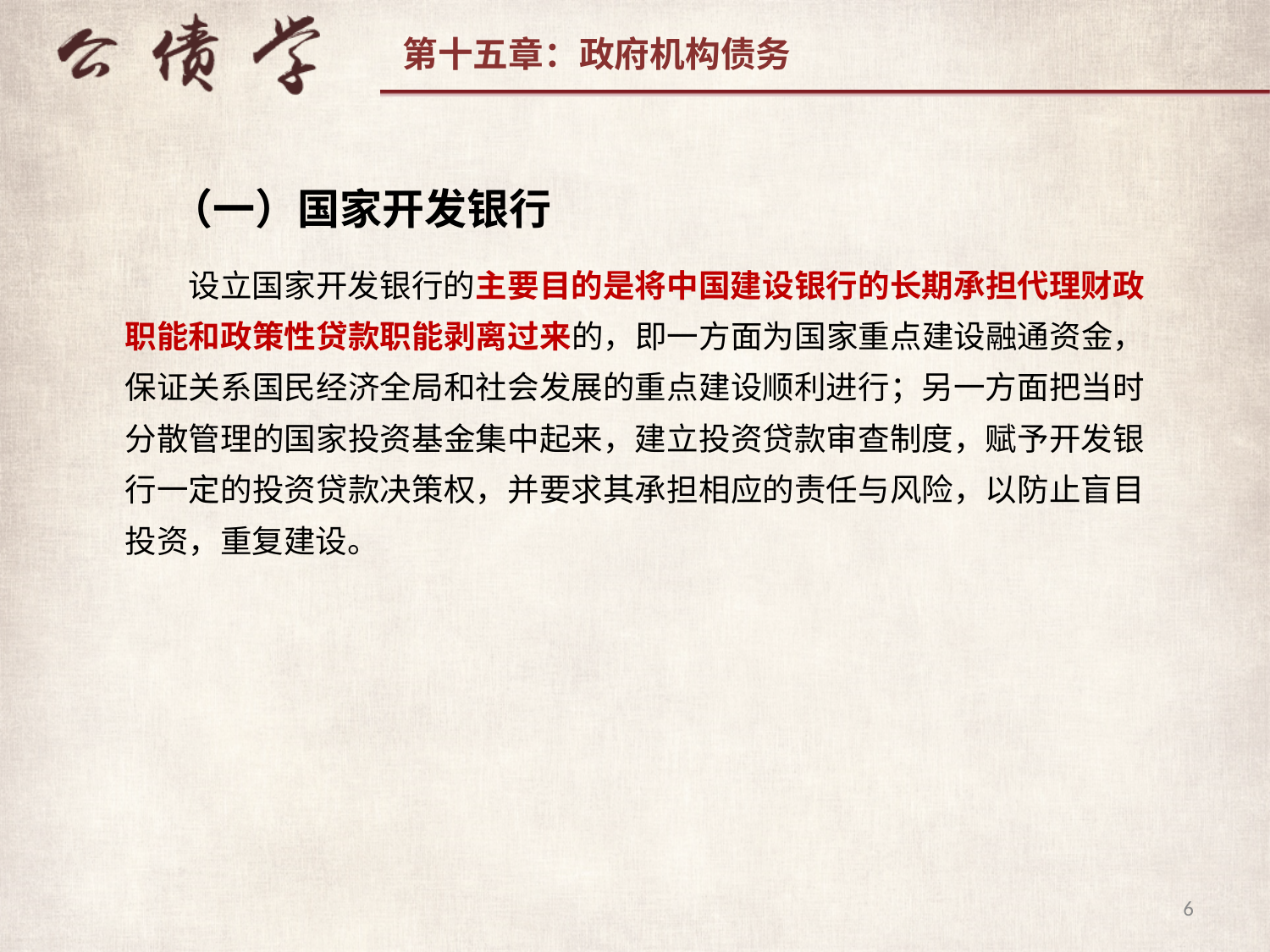

（一）国家开发银行
设立国家开发银行的主要目的是将中国建设银行的长期承担代理财政职能和政策性贷款职能剥离过来的，即一方面为国家重点建设融通资金，保证关系国民经济全局和社会发展的重点建设顺利进行；另一方面把当时分散管理的国家投资基金集中起来，建立投资贷款审查制度，赋予开发银行一定的投资贷款决策权，并要求其承担相应的责任与风险，以防止盲目投资，重复建设。
6